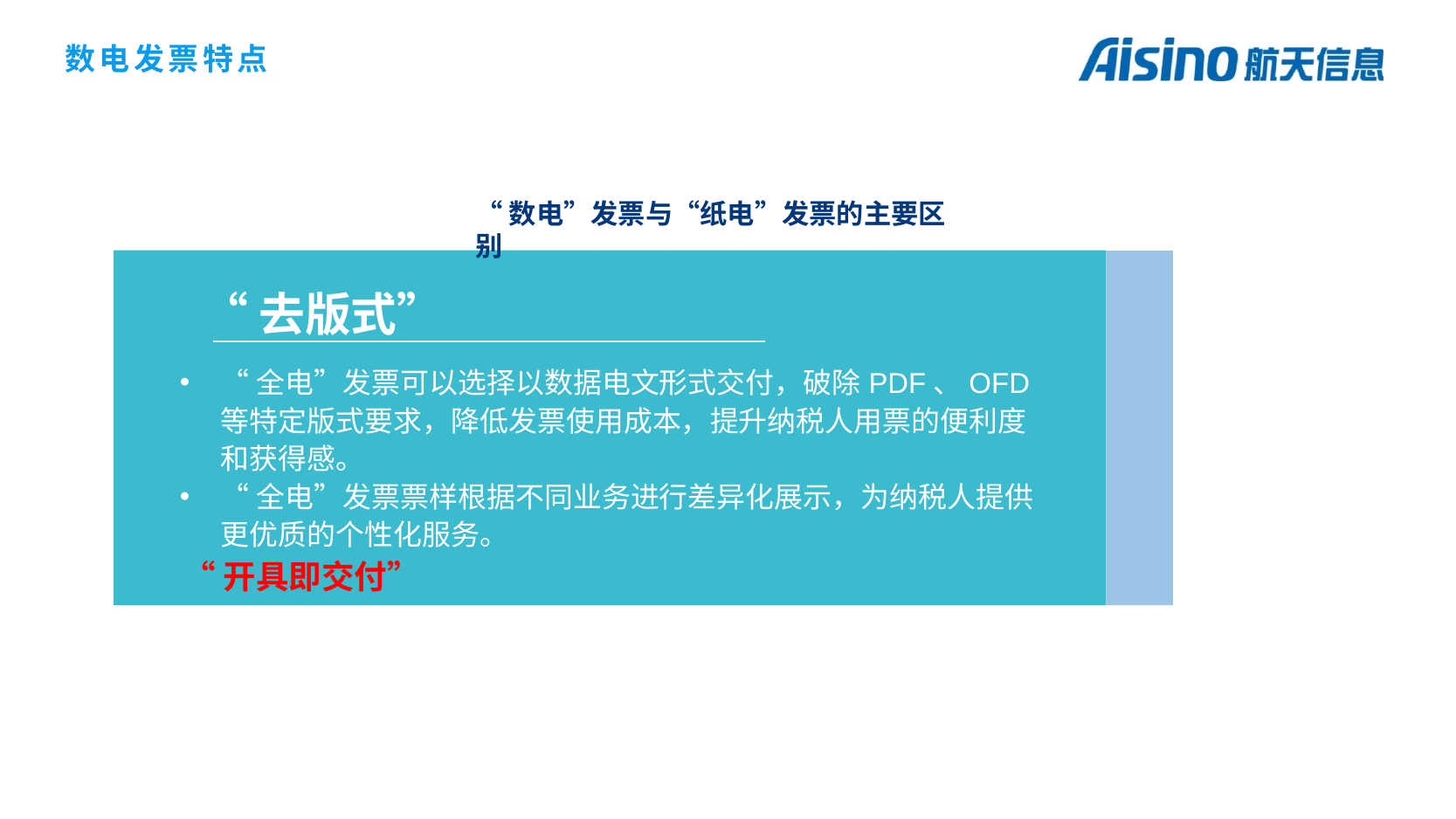

数电发票特点
“数电”发票与“纸电”发票的主要区别

“去版式”
“全电”发票可以选择以数据电文形式交付，破除PDF、OFD等特定版式要求，降低发票使用成本，提升纳税人用票的便利度和获得感。
“全电”发票票样根据不同业务进行差异化展示，为纳税人提供更优质的个性化服务。
“开具即交付”